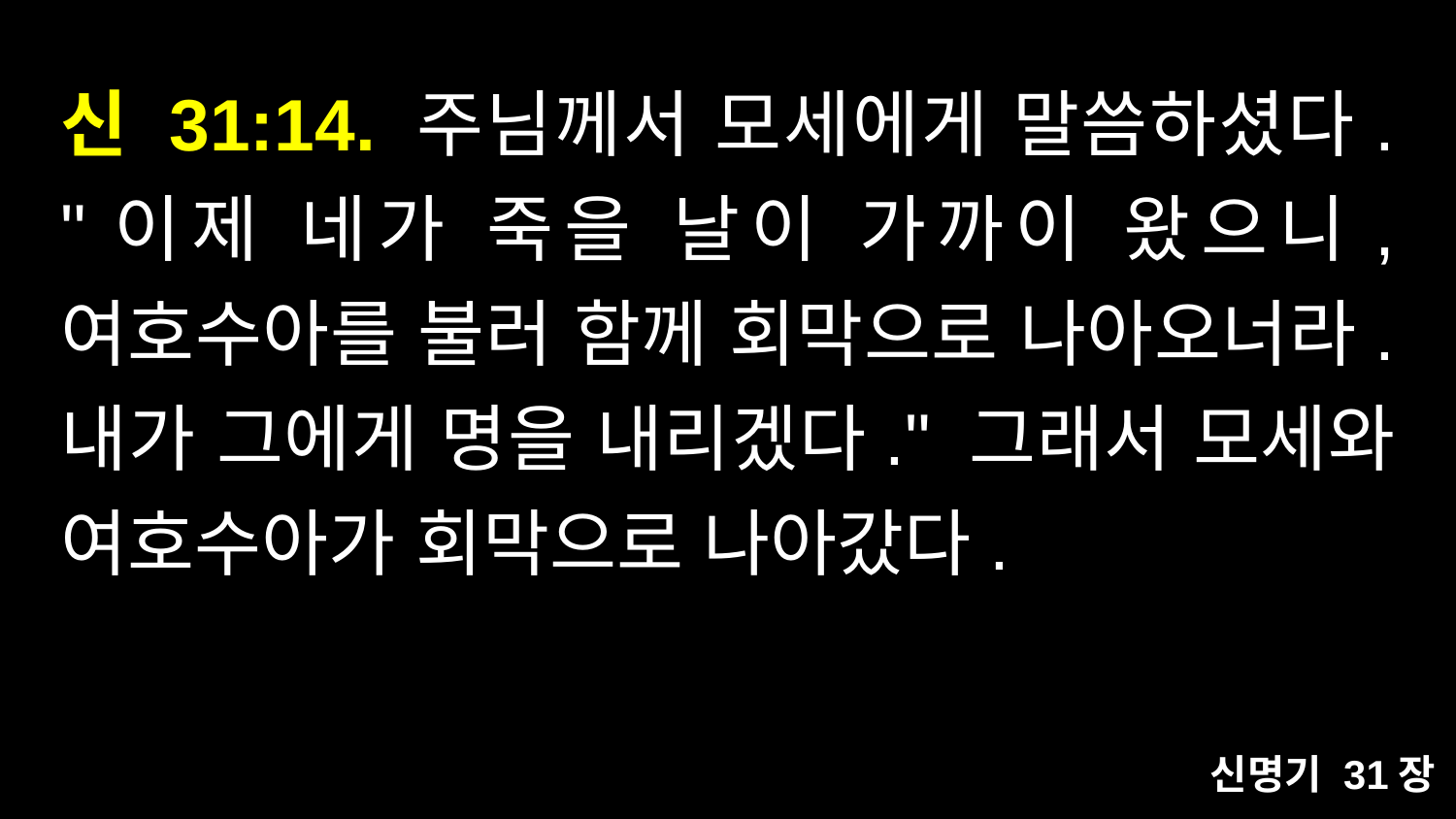

# 신 31:14. 주님께서 모세에게 말씀하셨다. "이제 네가 죽을 날이 가까이 왔으니, 여호수아를 불러 함께 회막으로 나아오너라. 내가 그에게 명을 내리겠다." 그래서 모세와 여호수아가 회막으로 나아갔다.
신명기 31장